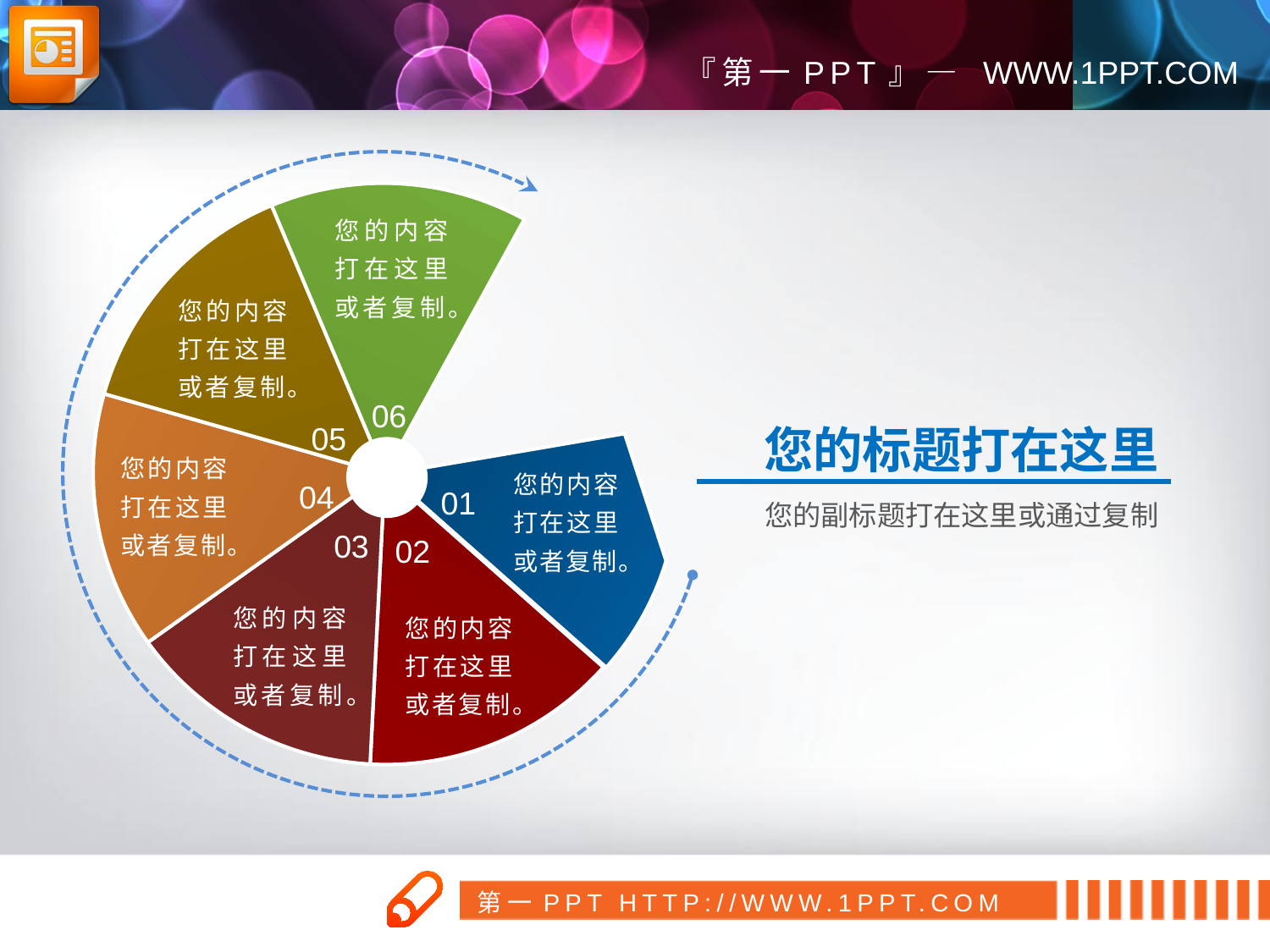

您的内容打在这里或者复制。
您的内容打在这里或者复制。
06
您的标题打在这里

05

您的内容打在这里或者复制。
您的内容打在这里或者复制。
04
01
您的副标题打在这里或通过复制
03
02
您的内容打在这里或者复制。
您的内容打在这里或者复制。